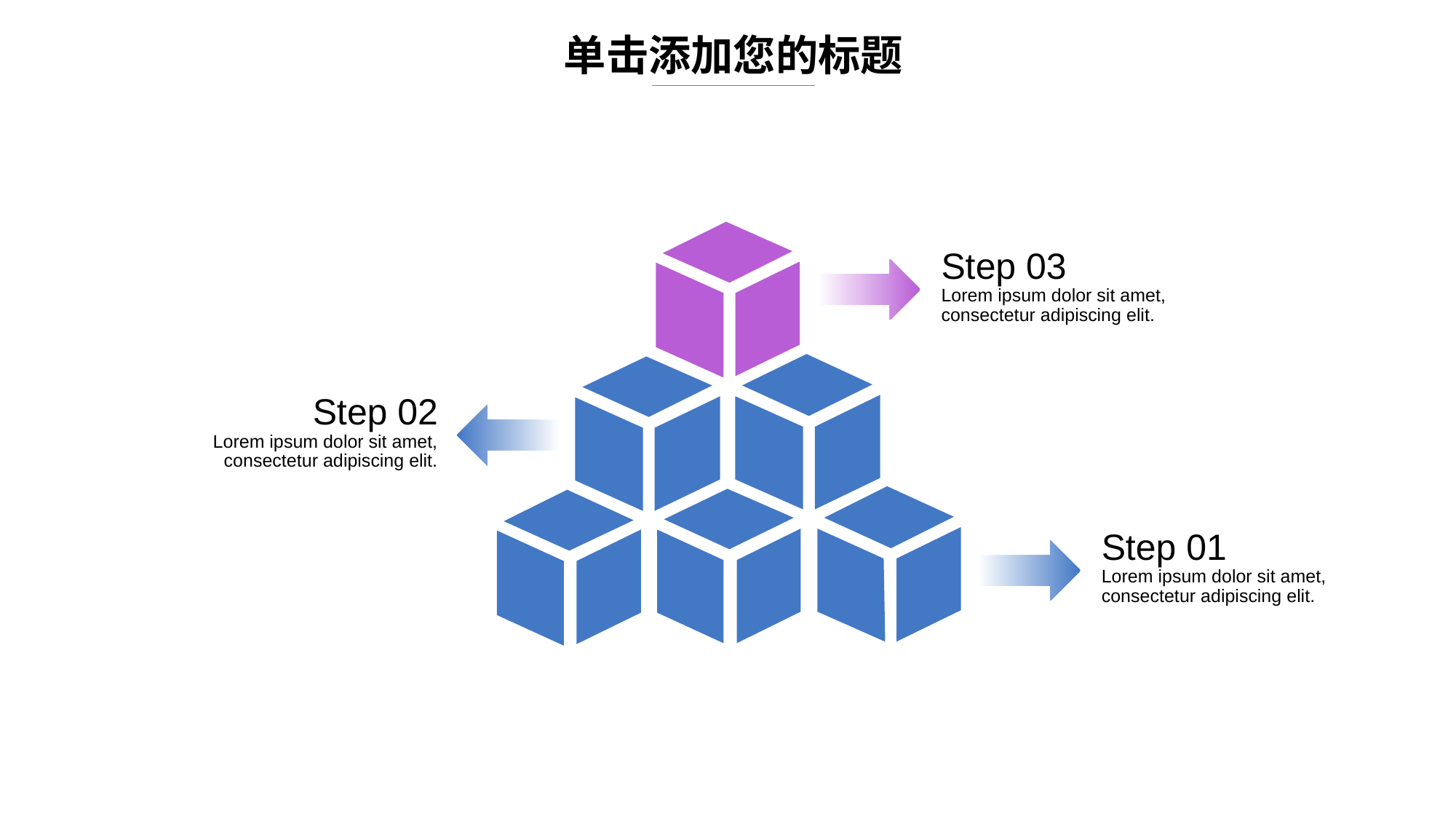

单击添加您的标题

Step 03
Lorem ipsum dolor sit amet, consectetur adipiscing elit.

Step 02
Lorem ipsum dolor sit amet, consectetur adipiscing elit.

Step 01
Lorem ipsum dolor sit amet, consectetur adipiscing elit.